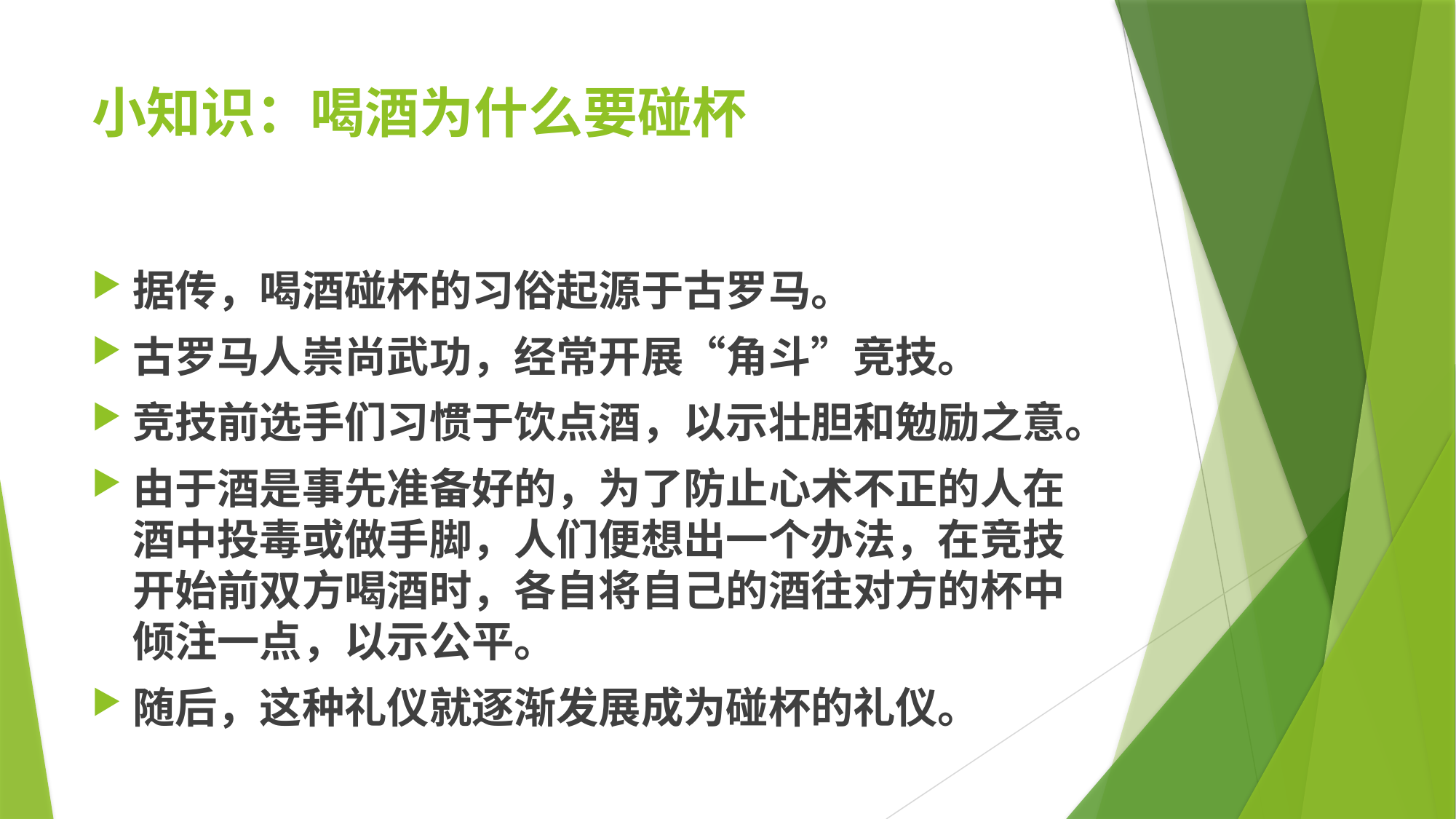

# 小知识：喝酒为什么要碰杯
据传，喝酒碰杯的习俗起源于古罗马。
古罗马人崇尚武功，经常开展“角斗”竞技。
竞技前选手们习惯于饮点酒，以示壮胆和勉励之意。
由于酒是事先准备好的，为了防止心术不正的人在酒中投毒或做手脚，人们便想出一个办法，在竞技开始前双方喝酒时，各自将自己的酒往对方的杯中倾注一点，以示公平。
随后，这种礼仪就逐渐发展成为碰杯的礼仪。